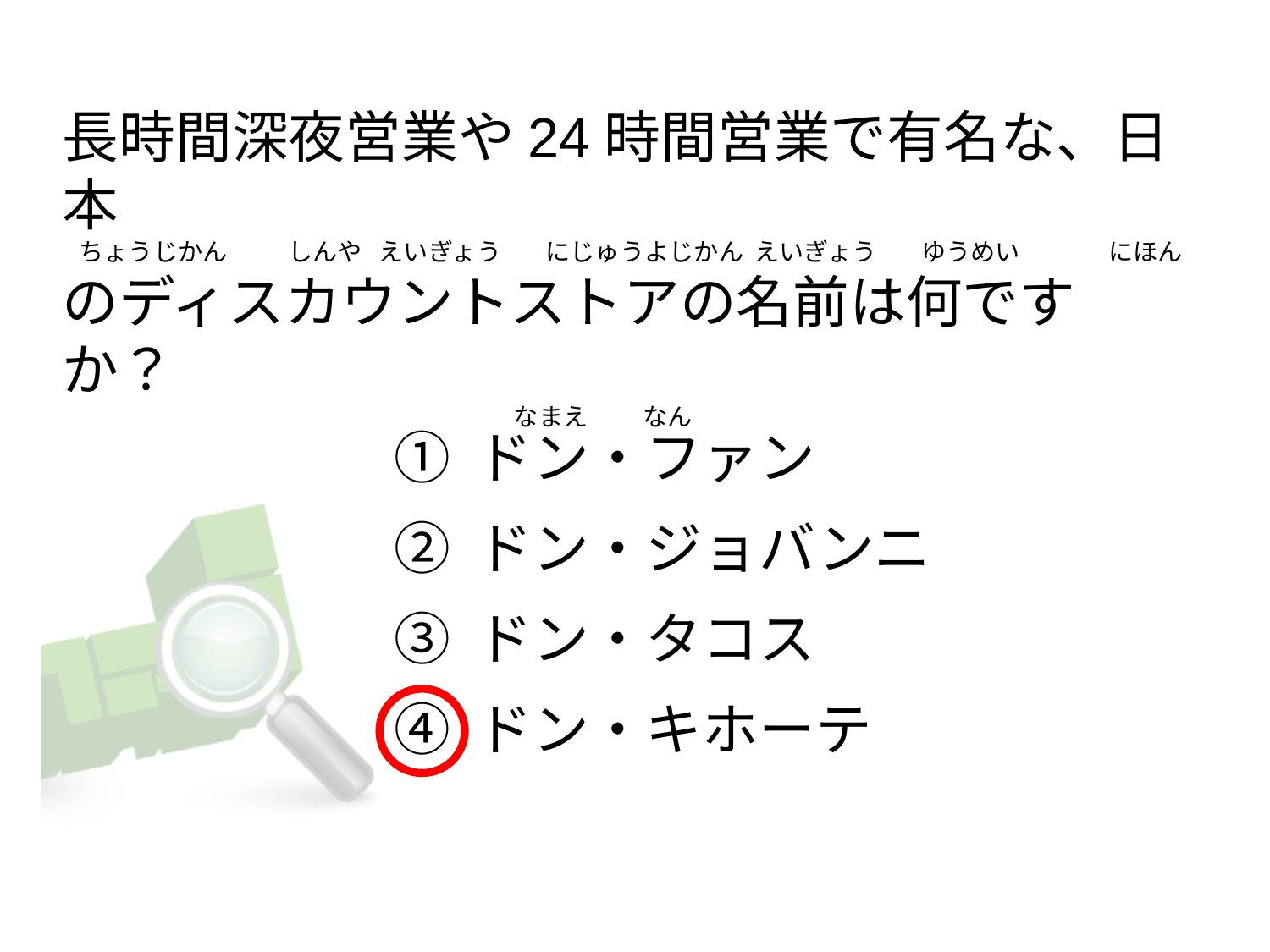

# 長時間深夜営業や24時間営業で有名な、日本    ちょうじかん　　  しんや   えいぎょう        にじゅうよじかん  えいぎょう        ゆうめい                にほん のディスカウントストアの名前は何ですか？                                                                                   なまえ          なん
① ドン・ファン
② ドン・ジョバンニ
③ ドン・タコス
④ ドン・キホーテ